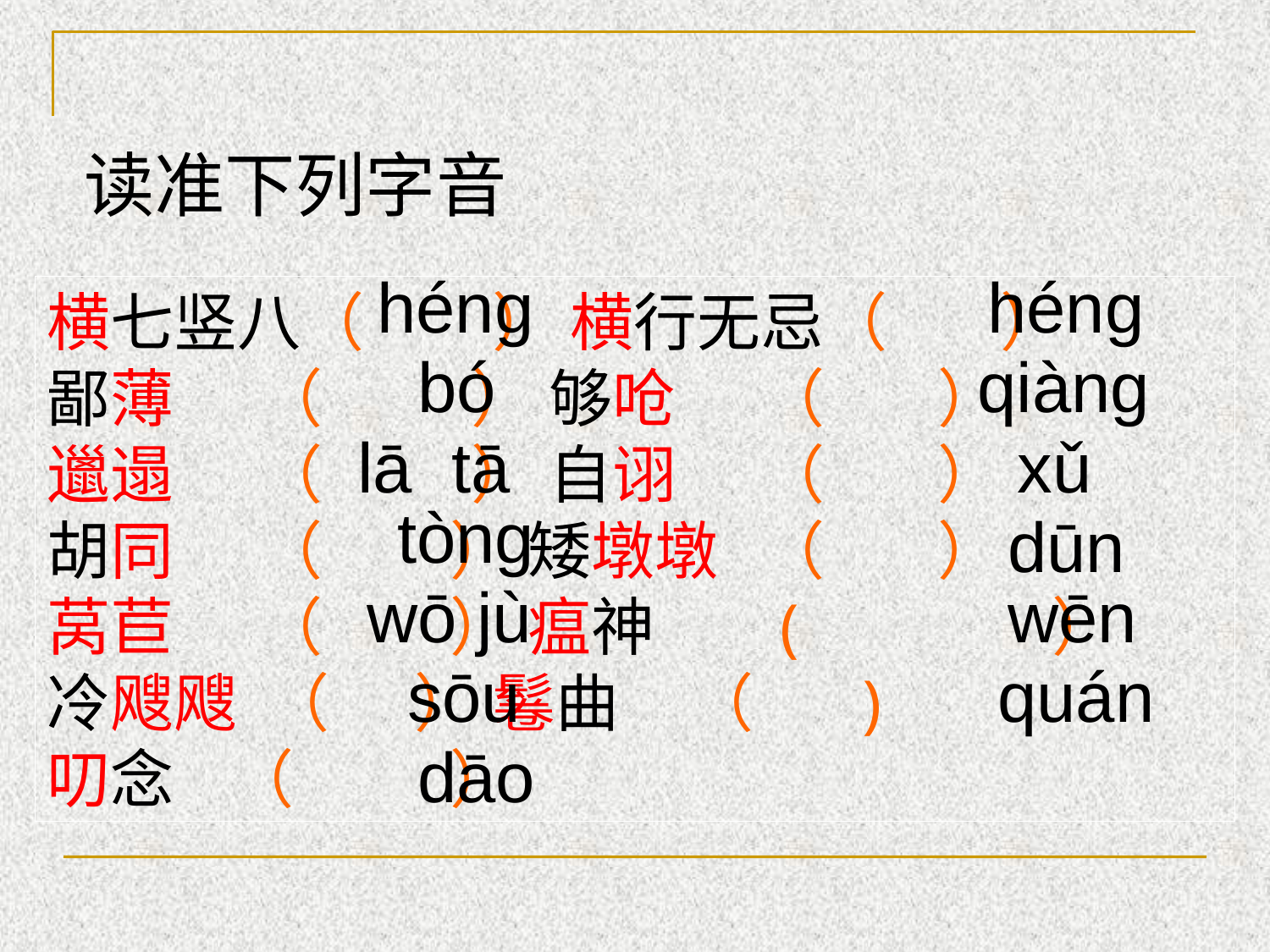

读准下列字音
héng
héng
横七竖八（         ） 横行无忌（        ）
鄙薄      （　      ） 够呛      （        ）
邋遢      （　      ） 自诩      （        ）
胡同      （         ） 矮墩墩   （        ）
莴苣      （         ） 瘟神       (      ）
冷飕飕  （      ） 鬈曲     （      )
叨念    （　　  ）
bó
qiàng

lā  tā
xǔ
tòng
dūn
wō jù
wēn

sōu
quán
dāo